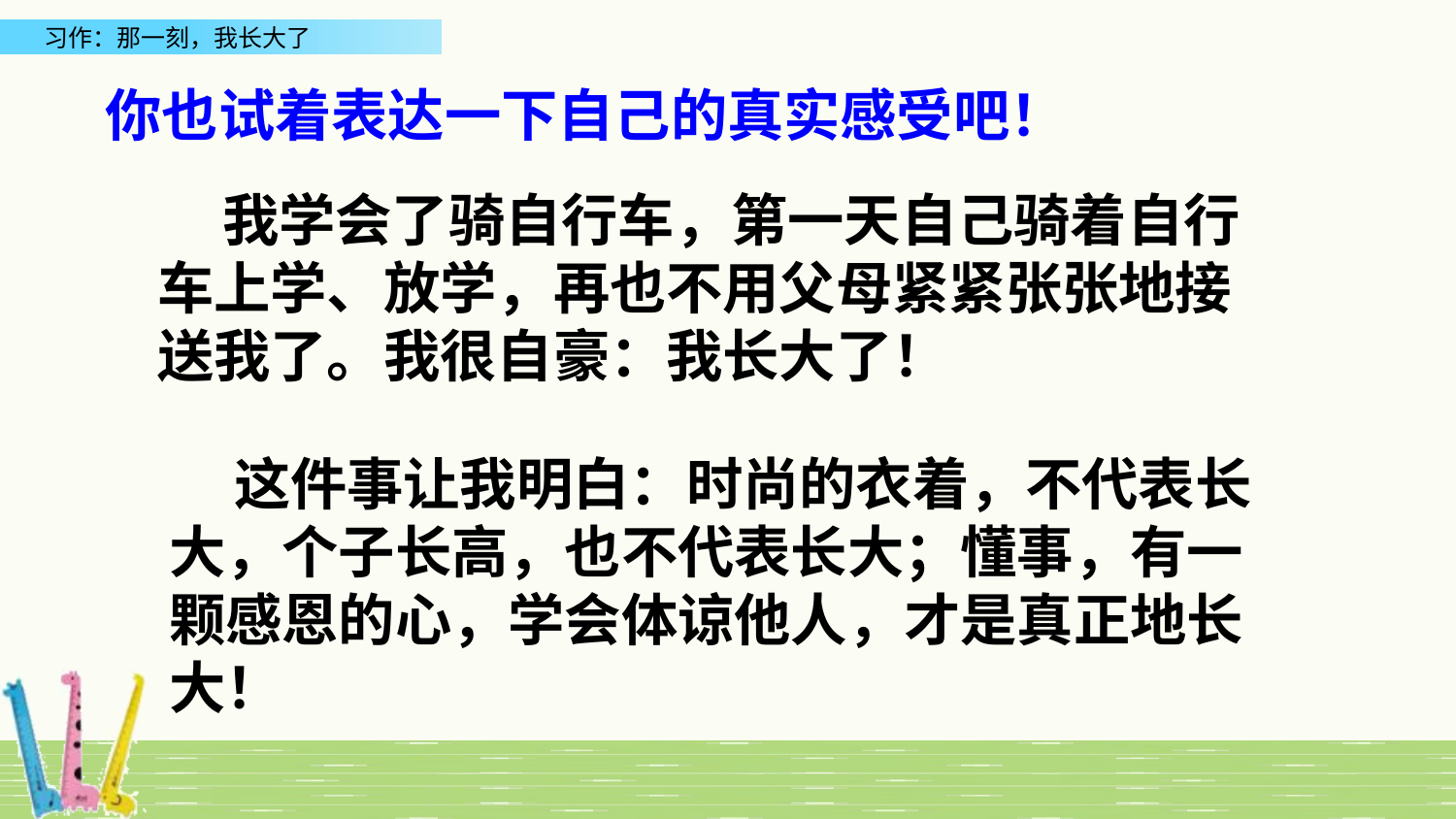

你也试着表达一下自己的真实感受吧！
    我学会了骑自行车，第一天自己骑着自行车上学、放学，再也不用父母紧紧张张地接送我了。我很自豪：我长大了！
    这件事让我明白：时尚的衣着，不代表长大，个子长高，也不代表长大；懂事，有一颗感恩的心，学会体谅他人，才是真正地长大！